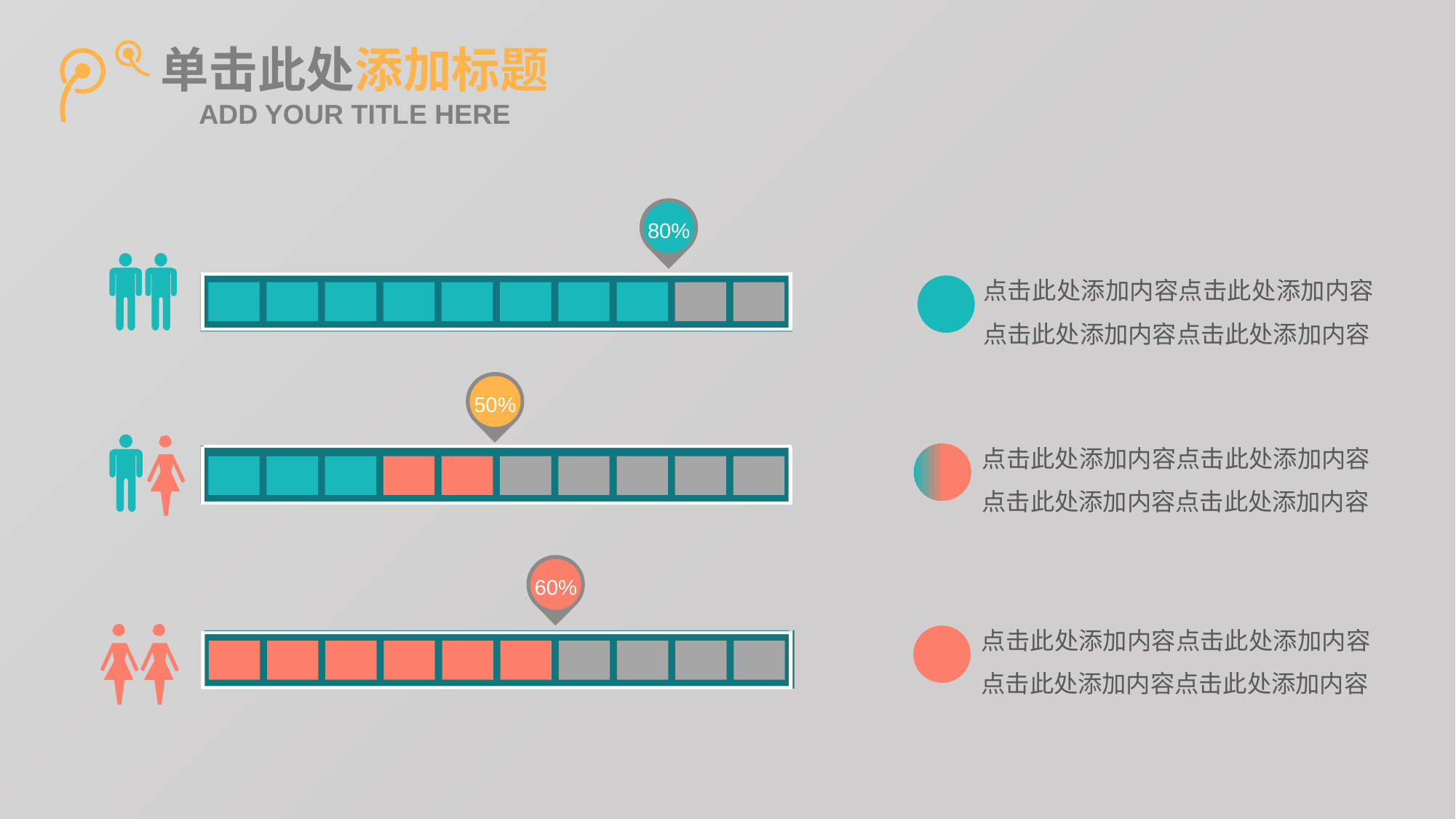

单击此处添加标题
ADD YOUR TITLE HERE

80%

点击此处添加内容点击此处添加内容点击此处添加内容点击此处添加内容

50%
点击此处添加内容点击此处添加内容点击此处添加内容点击此处添加内容

60%
点击此处添加内容点击此处添加内容点击此处添加内容点击此处添加内容